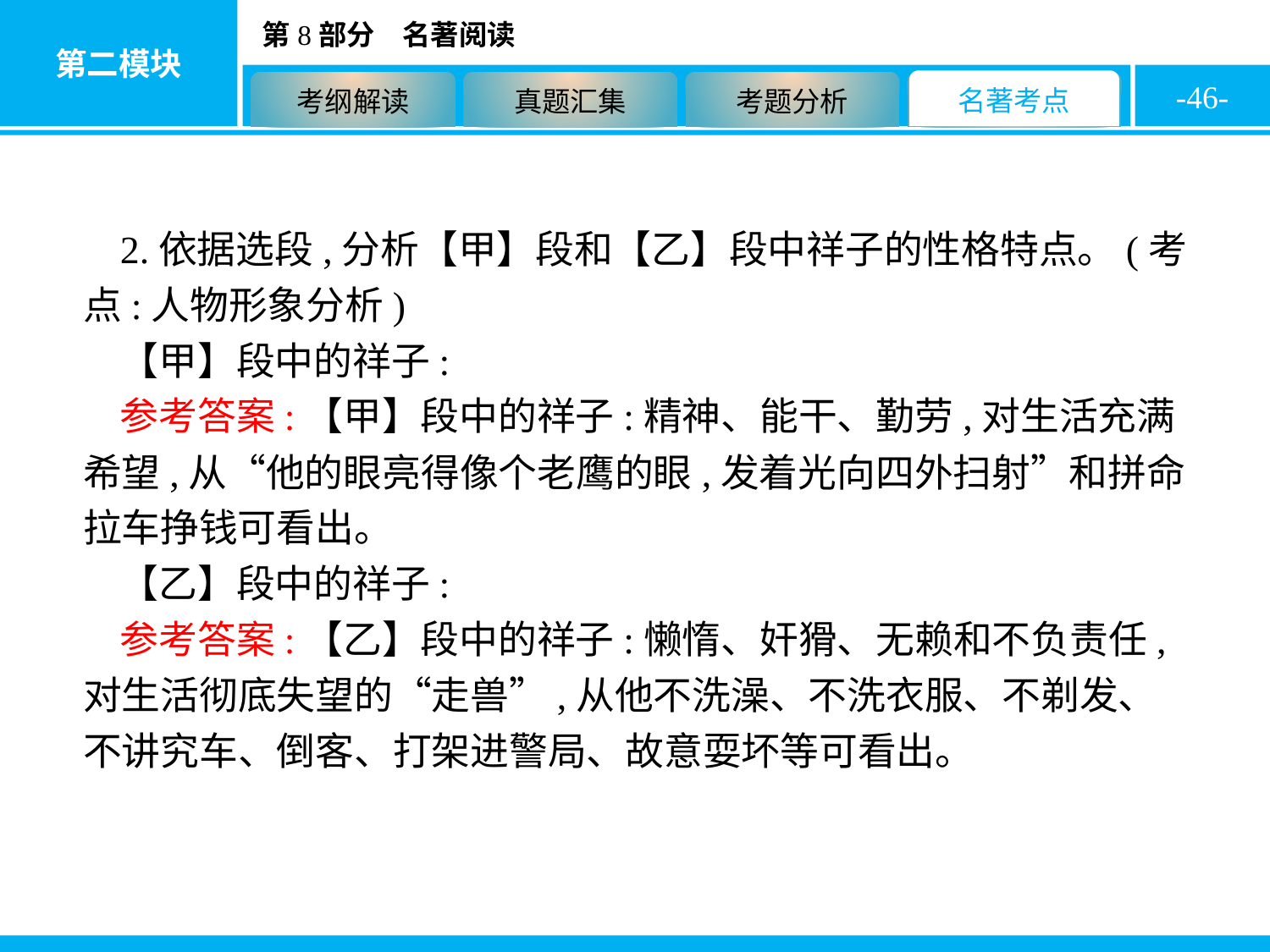

-46-
2.依据选段,分析【甲】段和【乙】段中祥子的性格特点。(考点:人物形象分析)
【甲】段中的祥子:
参考答案:【甲】段中的祥子:精神、能干、勤劳,对生活充满希望,从“他的眼亮得像个老鹰的眼,发着光向四外扫射”和拼命拉车挣钱可看出。
【乙】段中的祥子:
参考答案:【乙】段中的祥子:懒惰、奸猾、无赖和不负责任,对生活彻底失望的“走兽”,从他不洗澡、不洗衣服、不剃发、不讲究车、倒客、打架进警局、故意耍坏等可看出。